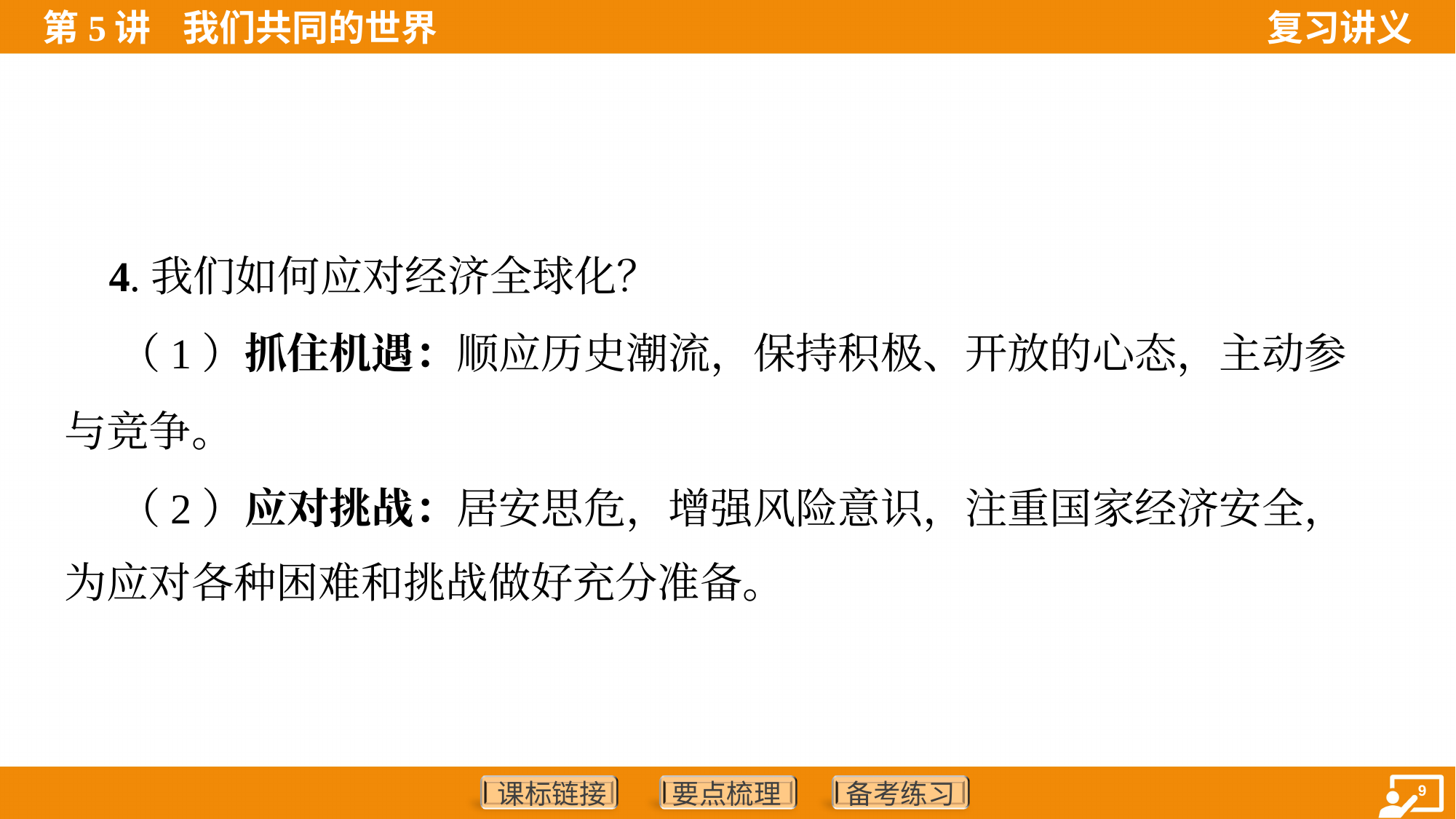

4.我们如何应对经济全球化？
    （1）抓住机遇：顺应历史潮流，保持积极、开放的心态，主动参
与竞争。
    （2）应对挑战：居安思危，增强风险意识，注重国家经济安全，
为应对各种困难和挑战做好充分准备。